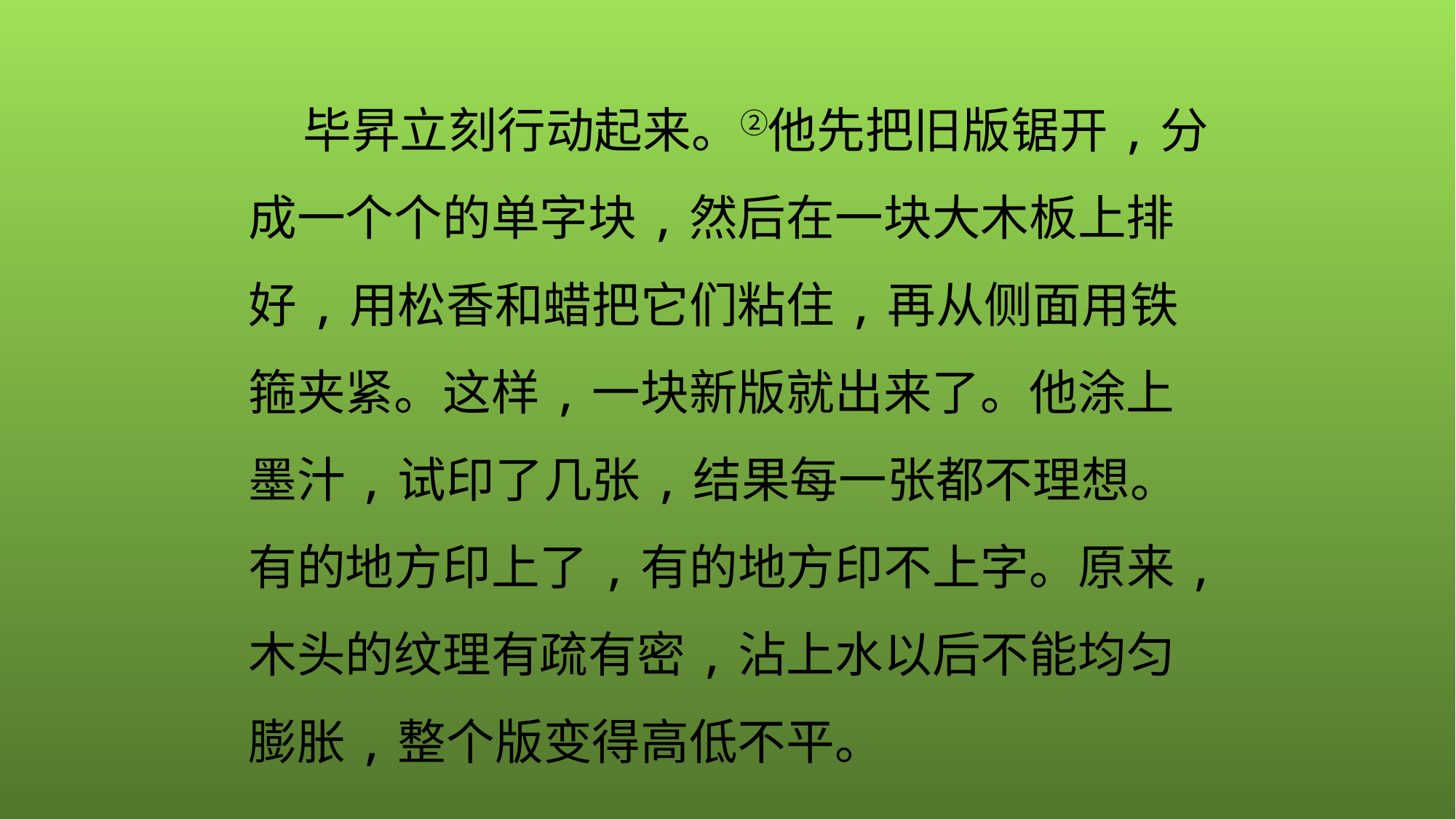

毕昇立刻行动起来。②他先把旧版锯开,分成一个个的单字块,然后在一块大木板上排好,用松香和蜡把它们粘住,再从侧面用铁箍夹紧。这样,一块新版就出来了。他涂上墨汁,试印了几张,结果每一张都不理想。有的地方印上了,有的地方印不上字。原来,木头的纹理有疏有密,沾上水以后不能均匀膨胀,整个版变得高低不平。